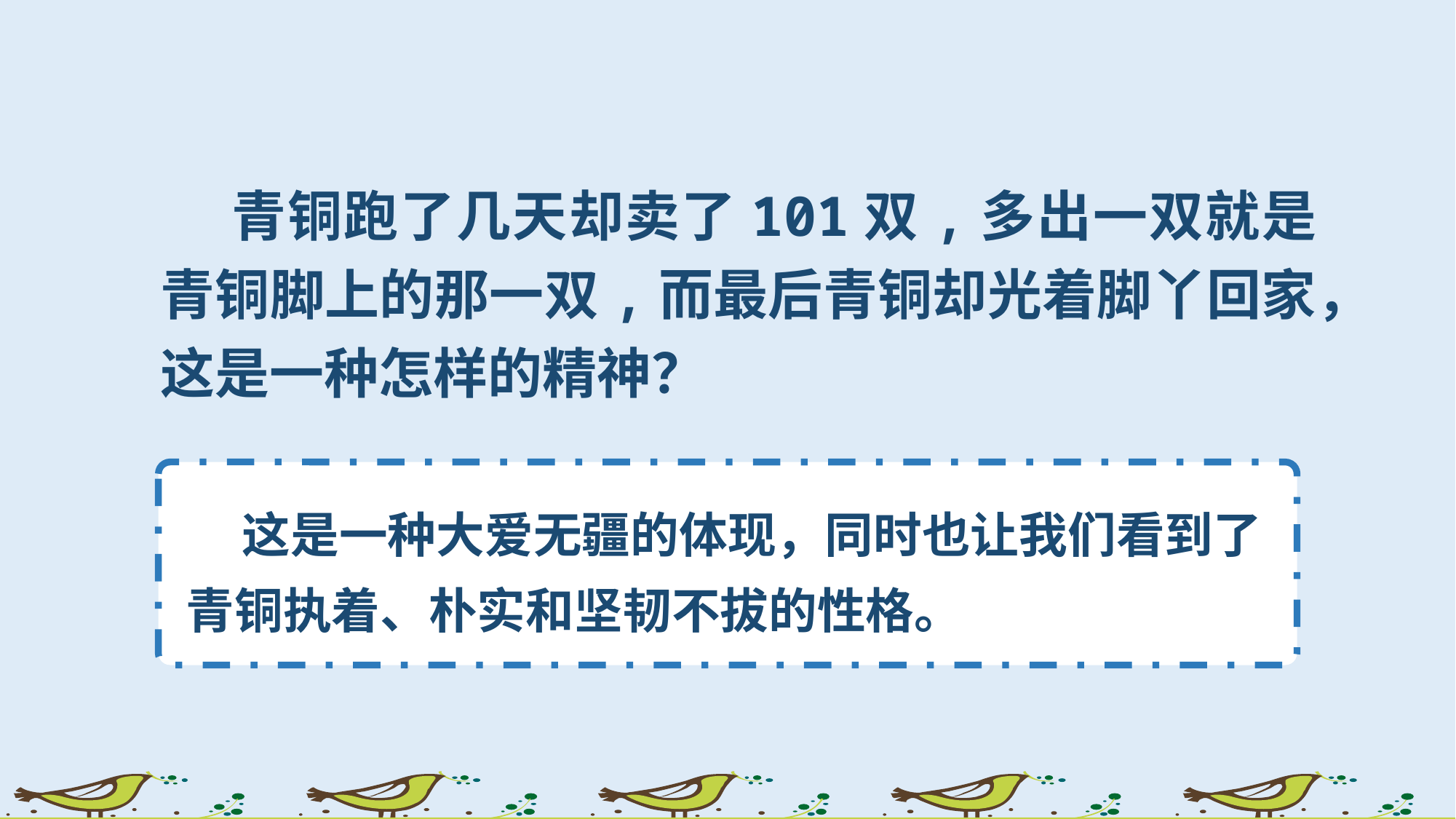

青铜跑了几天却卖了101双,多出一双就是青铜脚上的那一双,而最后青铜却光着脚丫回家，这是一种怎样的精神？

    这是一种大爱无疆的体现，同时也让我们看到了青铜执着、朴实和坚韧不拔的性格。